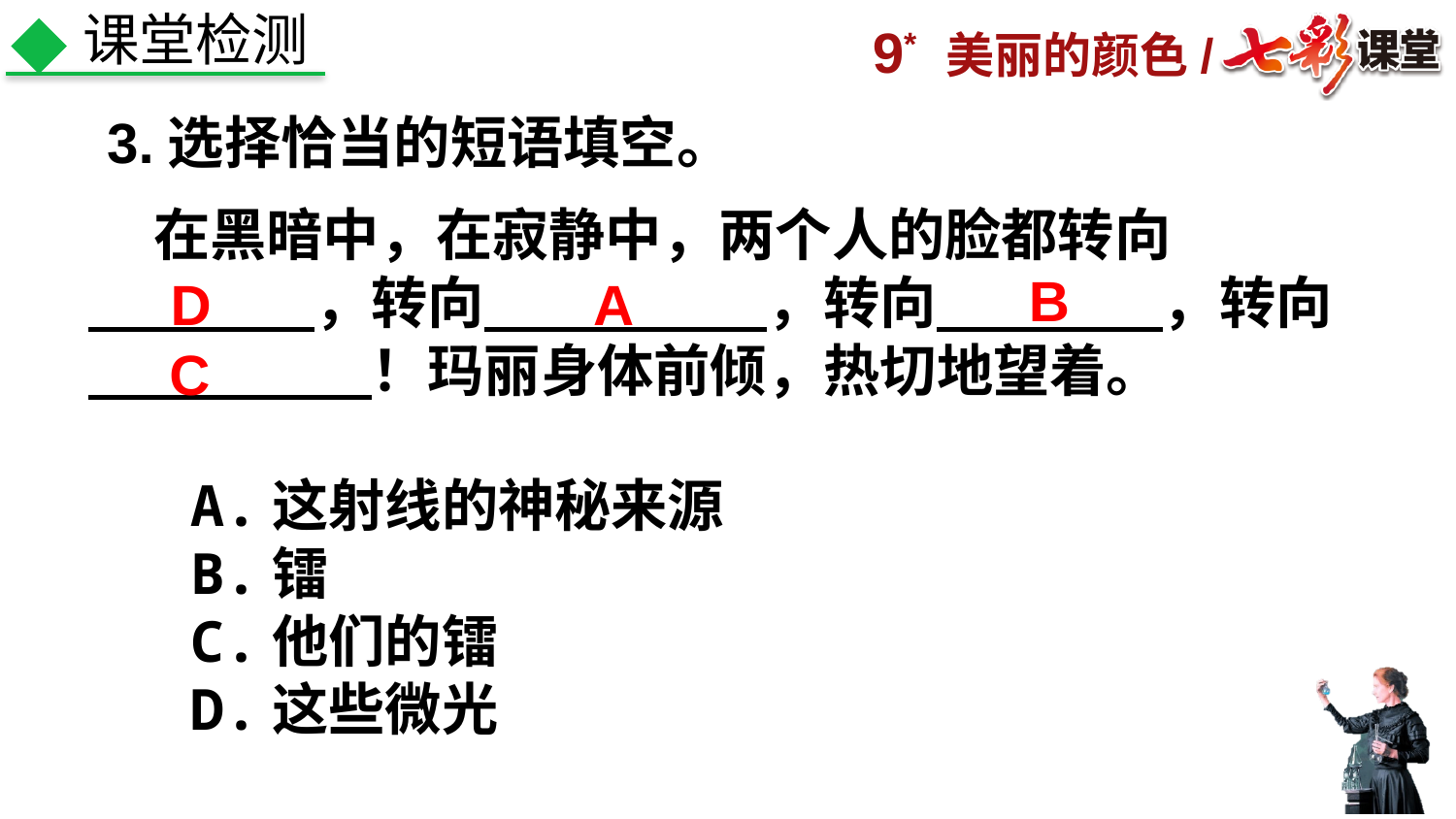

课堂检测

3.选择恰当的短语填空。
    在黑暗中，在寂静中，两个人的脸都转向
　　　　，转向　　　　　，转向　　　　，转向
　　　　　！玛丽身体前倾，热切地望着。

   A.这射线的神秘来源
   B.镭
   C.他们的镭
   D.这些微光
B
A
D
C